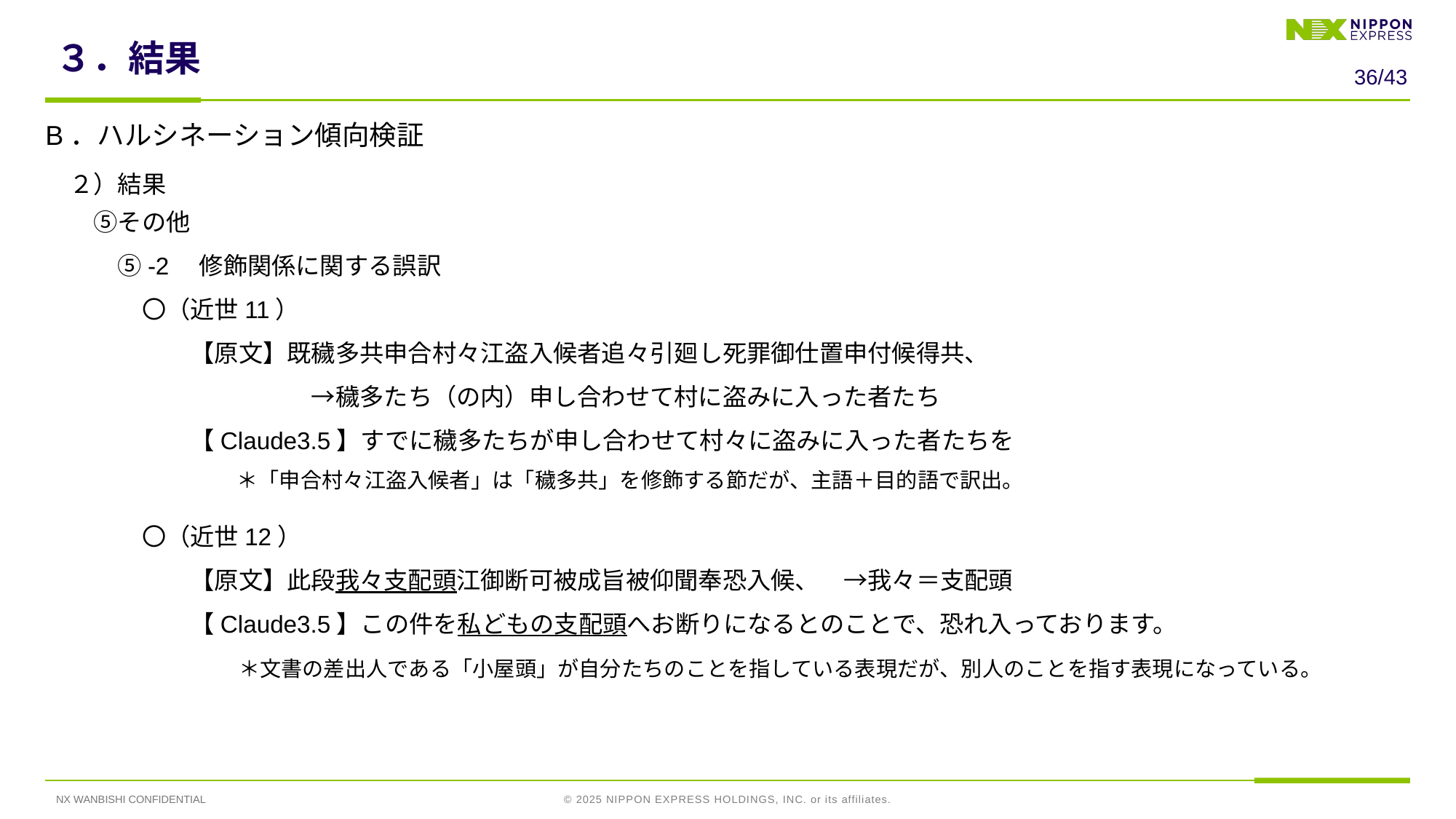

# ３．結果
36/43
B．ハルシネーション傾向検証
　２）結果
　　⑤その他
　　　⑤-2　修飾関係に関する誤訳
　　　　〇（近世11）
　　　　　　【原文】既穢多共申合村々江盗入候者追々引廻し死罪御仕置申付候得共、
　　　　　　　　　　　→穢多たち（の内）申し合わせて村に盗みに入った者たち
　　　　　　【Claude3.5】すでに穢多たちが申し合わせて村々に盗みに入った者たちを
　　　　　　　　　＊「申合村々江盗入候者」は「穢多共」を修飾する節だが、主語＋目的語で訳出。

　　　　〇（近世12）
　　　　　　【原文】此段我々支配頭江御断可被成旨被仰聞奉恐入候、　→我々＝支配頭
　　　　　　【Claude3.5】この件を私どもの支配頭へお断りになるとのことで、恐れ入っております。
　　　　　　　　＊文書の差出人である「小屋頭」が自分たちのことを指している表現だが、別人のことを指す表現になっている。

NX WANBISHI CONFIDENTIAL